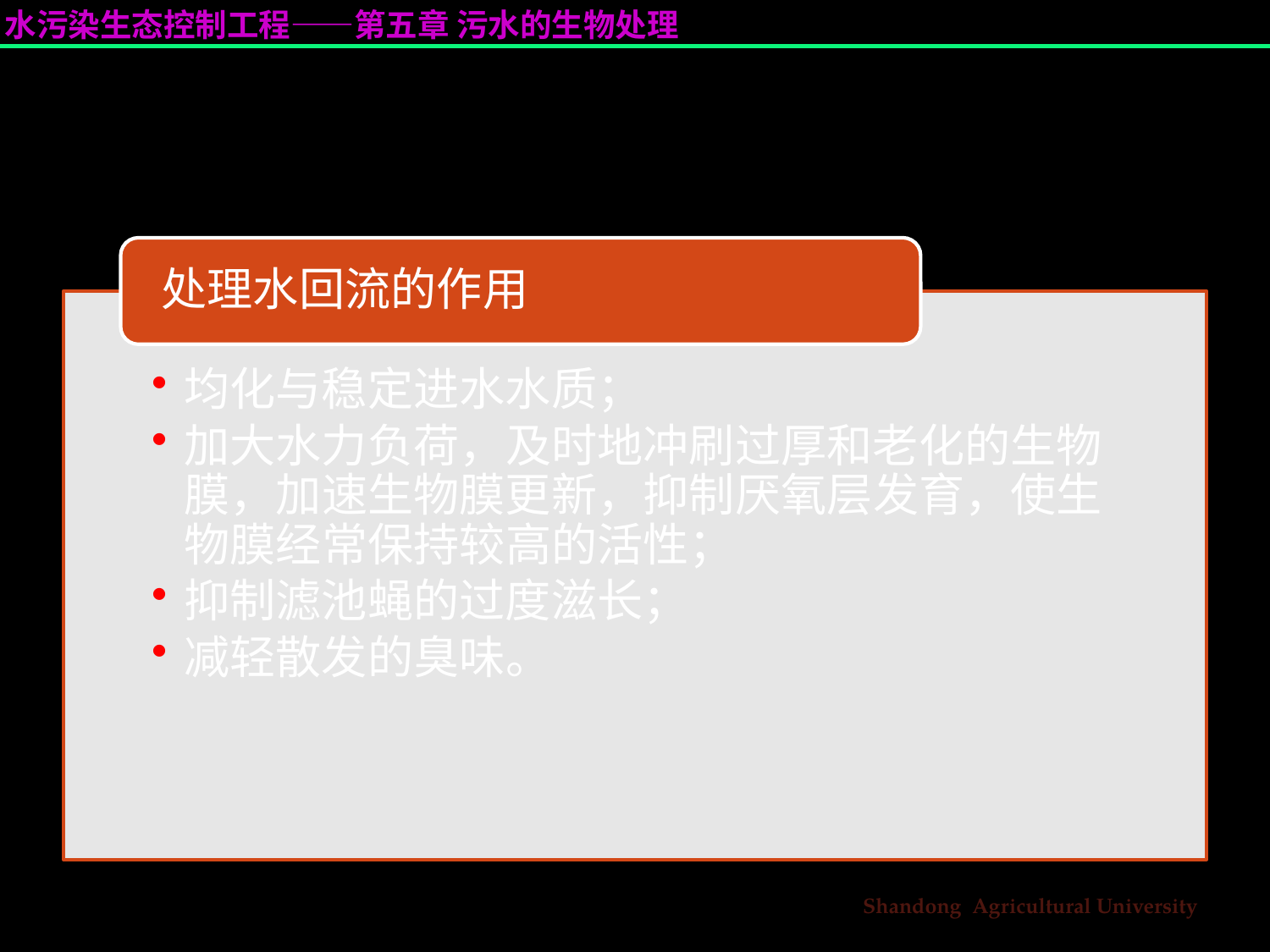

#
均化与稳定进水水质；
加大水力负荷，及时地冲刷过厚和老化的生物膜，加速生物膜更新，抑制厌氧层发育，使生物膜经常保持较高的活性；
抑制滤池蝇的过度滋长；
减轻散发的臭味。
处理水回流的作用